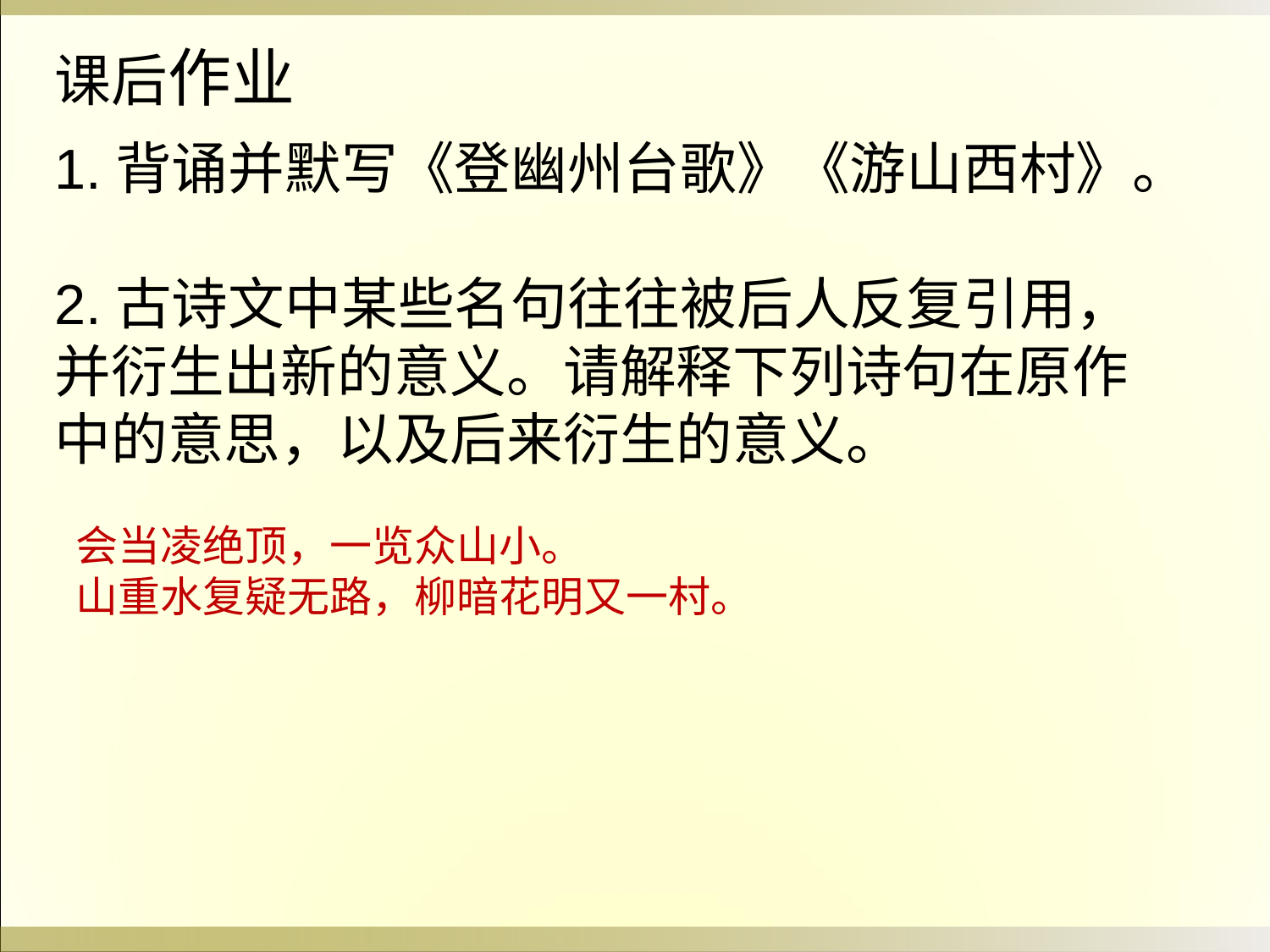

课后作业
1.背诵并默写《登幽州台歌》《游山西村》。

2.古诗文中某些名句往往被后人反复引用，并衍生出新的意义。请解释下列诗句在原作中的意思，以及后来衍生的意义。
会当凌绝顶，一览众山小。
山重水复疑无路，柳暗花明又一村。